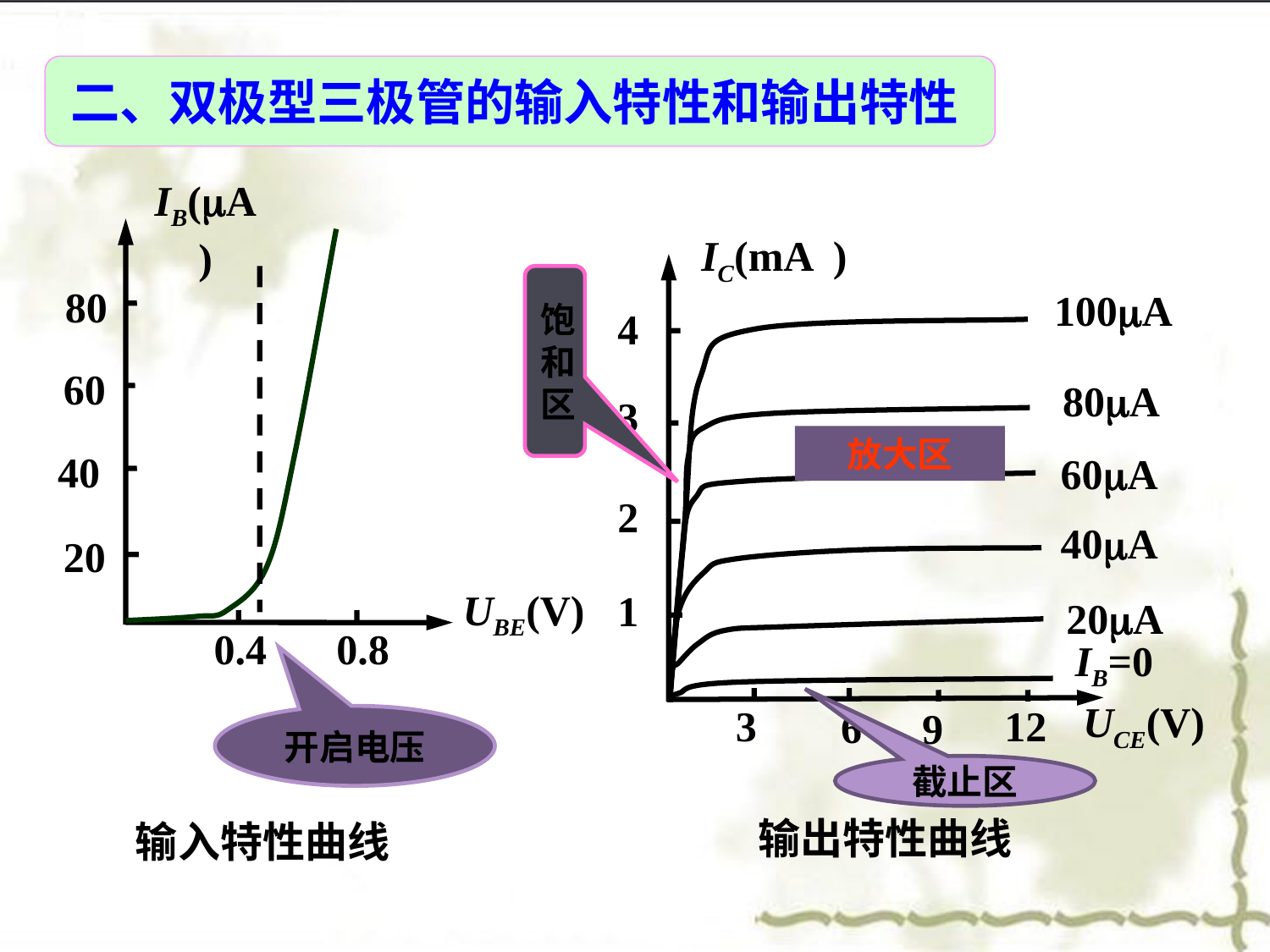

二、双极型三极管的输入特性和输出特性
IB(μA)

80

60

40

20

UBE(V)

0.4
0.8

输入特性曲线
IC(mA  )

4

3

2

1

100μA
80μA
60μA
40μA
20μA
IB=0

3
12
UCE(V)
6
9

饱和区
放大区
开启电压
截止区
输出特性曲线